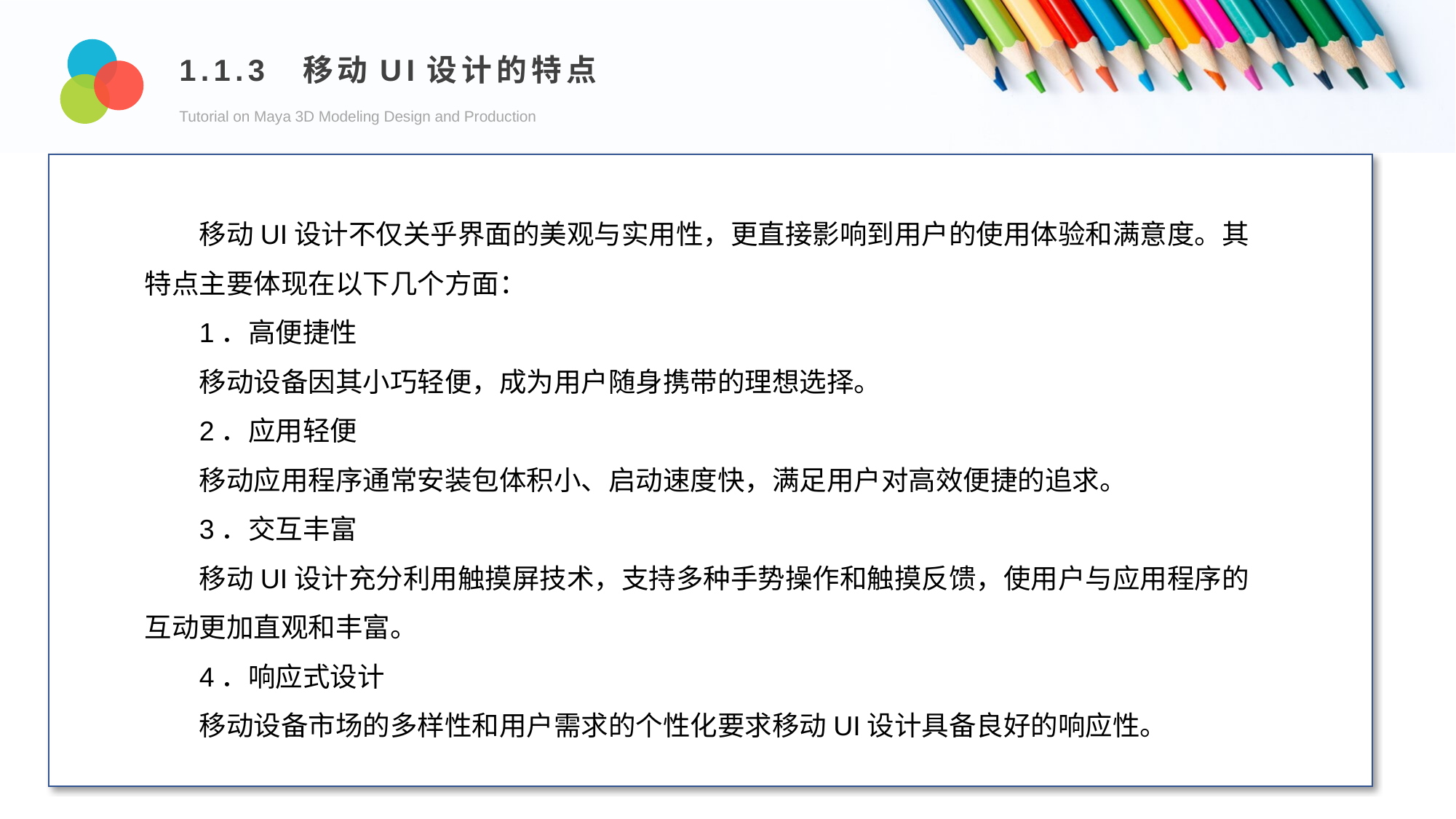

1.1.3  移动UI设计的特点
Tutorial on Maya 3D Modeling Design and Production
Design and Production
移动UI设计不仅关乎界面的美观与实用性，更直接影响到用户的使用体验和满意度。其特点主要体现在以下几个方面：
1．高便捷性
移动设备因其小巧轻便，成为用户随身携带的理想选择。
2．应用轻便
移动应用程序通常安装包体积小、启动速度快，满足用户对高效便捷的追求。
3．交互丰富
移动UI设计充分利用触摸屏技术，支持多种手势操作和触摸反馈，使用户与应用程序的互动更加直观和丰富。
4．响应式设计
移动设备市场的多样性和用户需求的个性化要求移动UI设计具备良好的响应性。